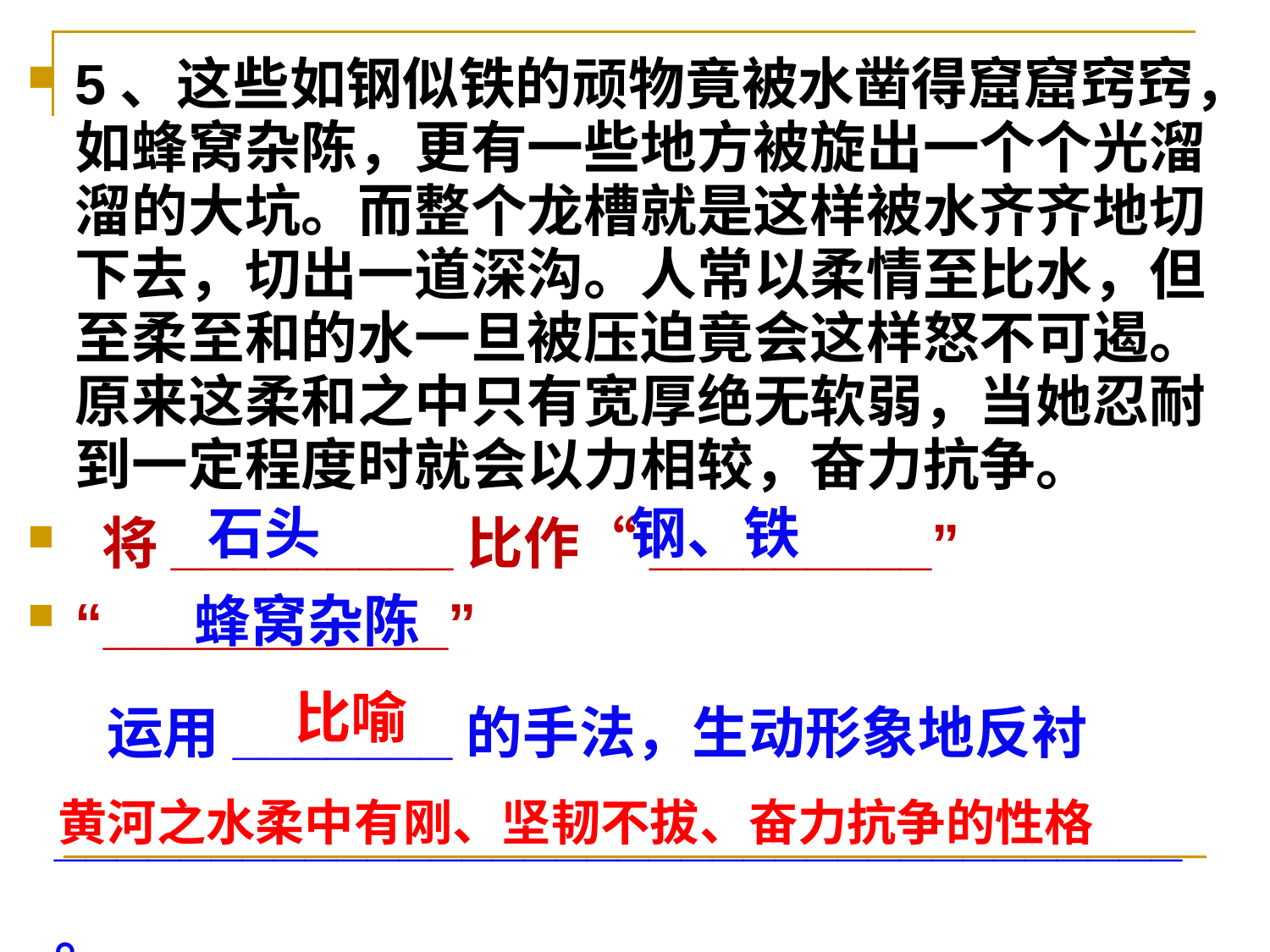

5、这些如钢似铁的顽物竟被水凿得窟窟窍窍，如蜂窝杂陈，更有一些地方被旋出一个个光溜溜的大坑。而整个龙槽就是这样被水齐齐地切下去，切出一道深沟。人常以柔情至比水，但至柔至和的水一旦被压迫竟会这样怒不可遏。原来这柔和之中只有宽厚绝无软弱，当她忍耐到一定程度时就会以力相较，奋力抗争。
 将_________比作“_________”
“___________”
石头
钢、铁

   运用_______的手法，生动形象地反衬____________________________________。
蜂窝杂陈
比喻
黄河之水柔中有刚、坚韧不拔、奋力抗争的性格